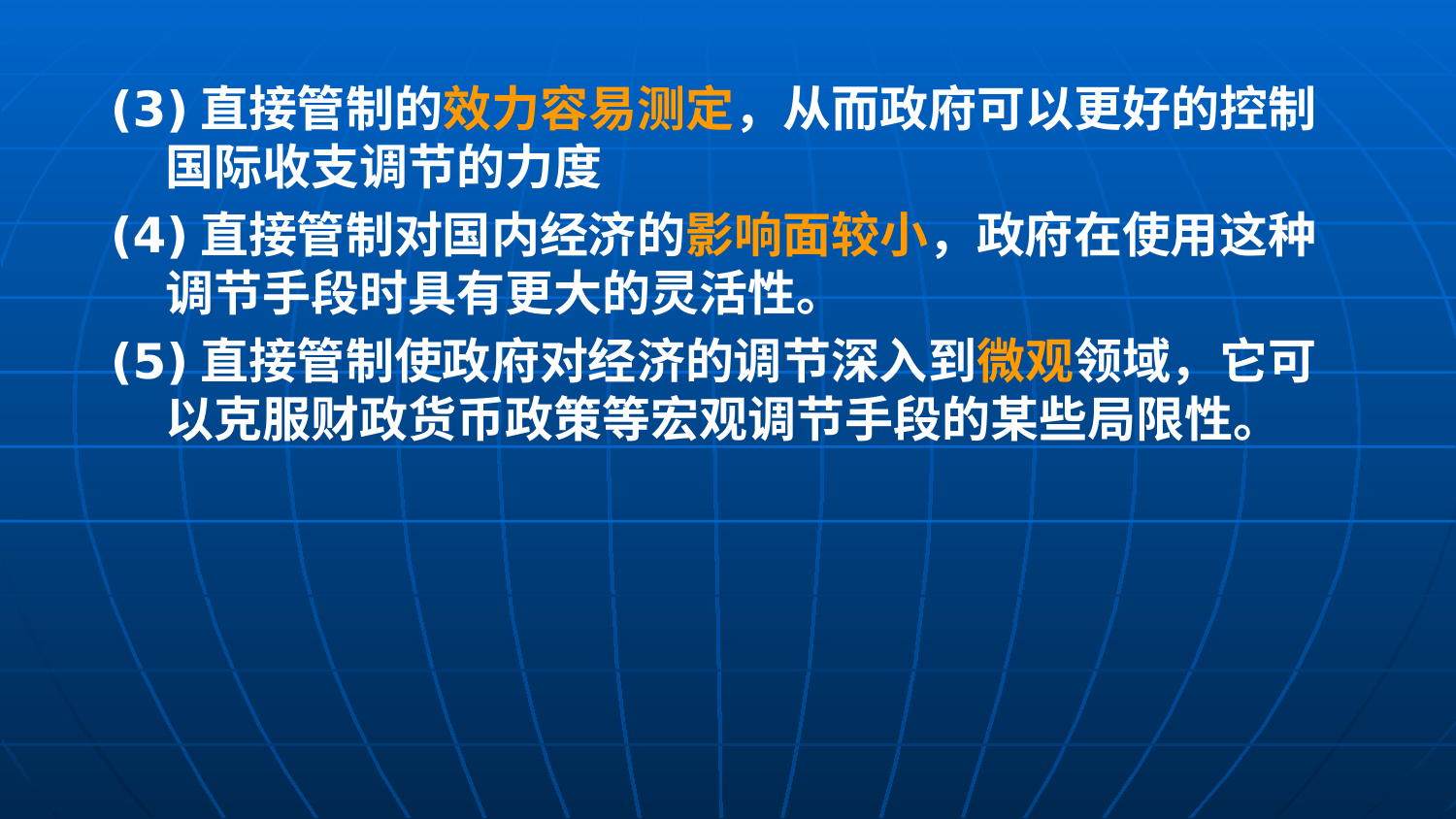

(3)直接管制的效力容易测定，从而政府可以更好的控制国际收支调节的力度
(4)直接管制对国内经济的影响面较小，政府在使用这种调节手段时具有更大的灵活性。
(5)直接管制使政府对经济的调节深入到微观领域，它可以克服财政货币政策等宏观调节手段的某些局限性。